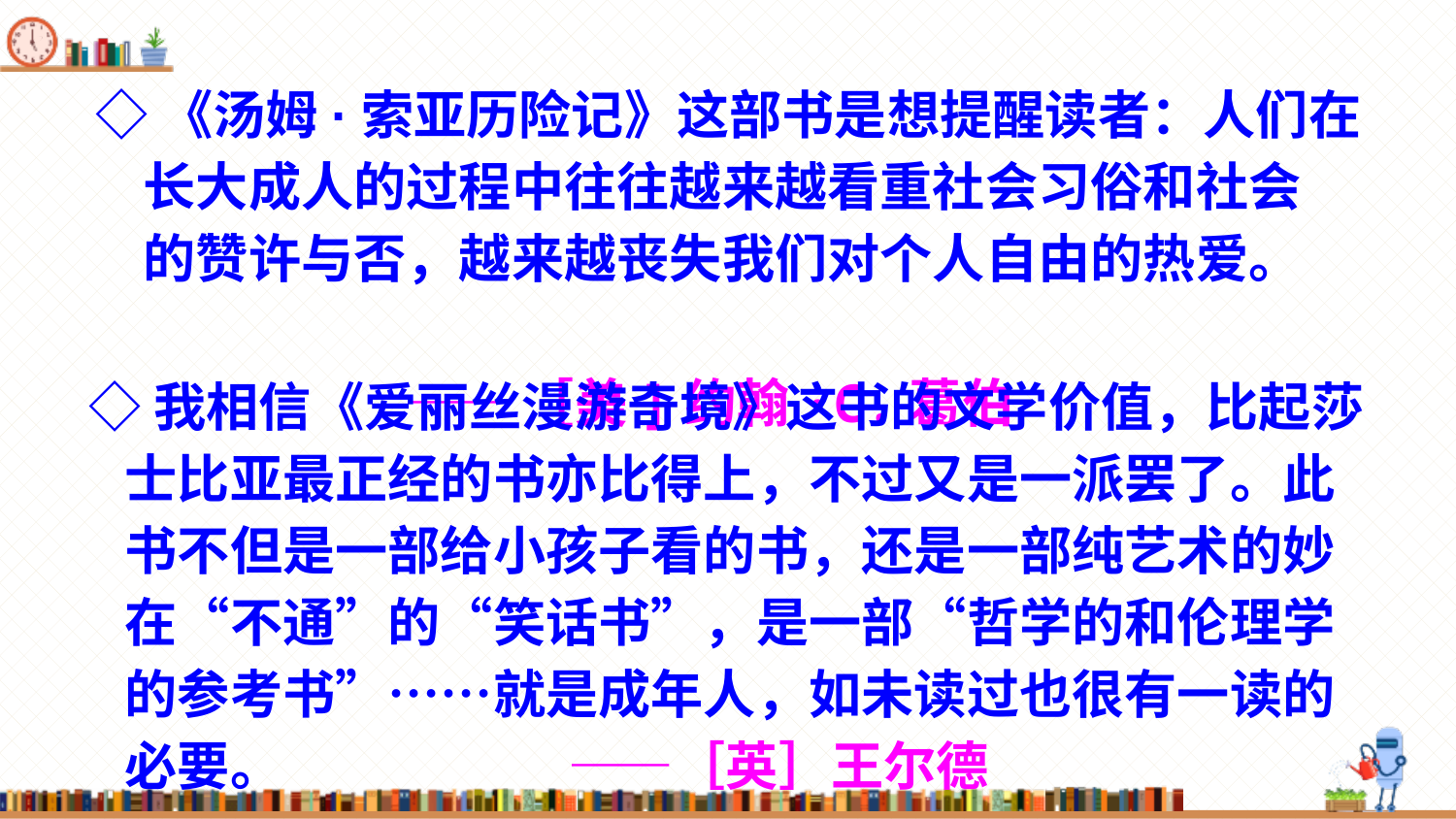

◇《汤姆·索亚历险记》这部书是想提醒读者：人们在
   长大成人的过程中往往越来越看重社会习俗和社会
   的赞许与否，越来越丧失我们对个人自由的热爱。
                          ——［美]约翰·C.葛伯
◇我相信《爱丽丝漫游奇境》这书的文学价值，比起莎
  士比亚最正经的书亦比得上，不过又是一派罢了。此
  书不但是一部给小孩子看的书，还是一部纯艺术的妙
  在“不通”的“笑话书”，是一部“哲学的和伦理学
  的参考书”……就是成年人，如未读过也很有一读的
  必要。                        ——［英］王尔德